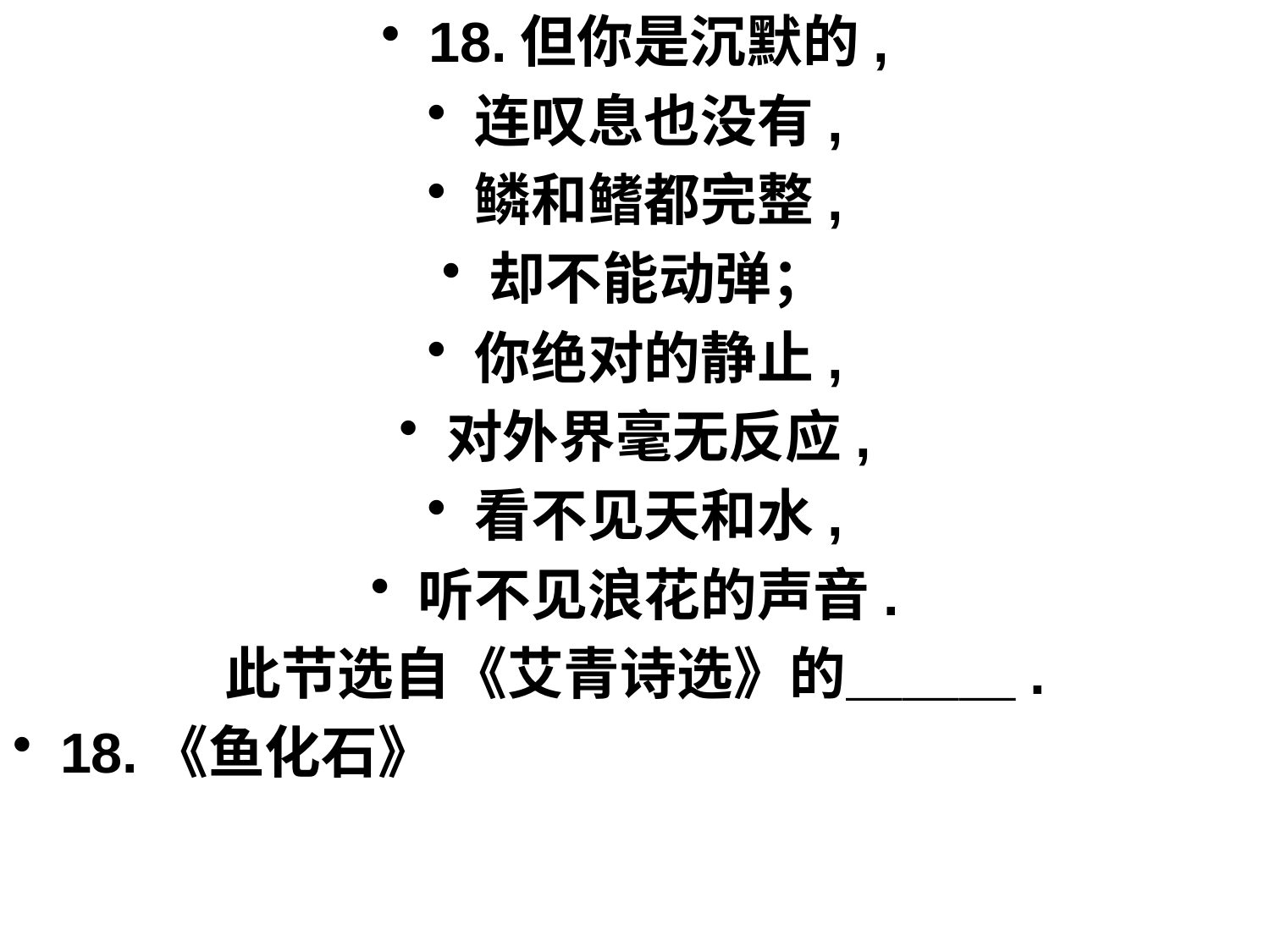

18.但你是沉默的,
连叹息也没有,
鳞和鳍都完整,
却不能动弹；
你绝对的静止,
对外界毫无反应,
看不见天和水,
听不见浪花的声音.
此节选自《艾青诗选》的＿＿＿.
18.《鱼化石》